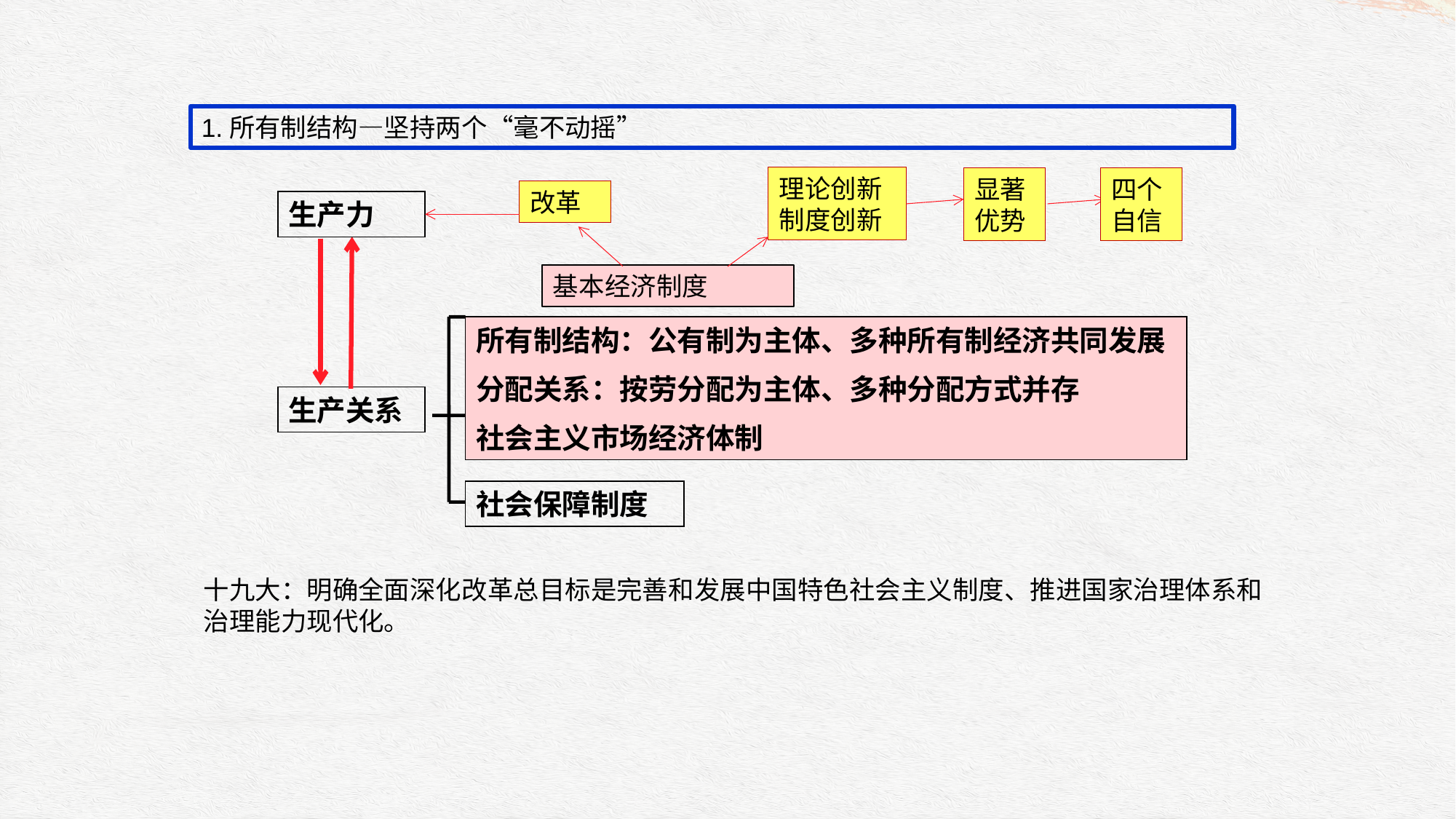

1.所有制结构—坚持两个“毫不动摇”
理论创新
制度创新
显著
优势
四个自信
改革
生产力
基本经济制度

所有制结构：公有制为主体、多种所有制经济共同发展
分配关系：按劳分配为主体、多种分配方式并存
社会主义市场经济体制
生产关系
社会保障制度
十九大：明确全面深化改革总目标是完善和发展中国特色社会主义制度、推进国家治理体系和治理能力现代化。